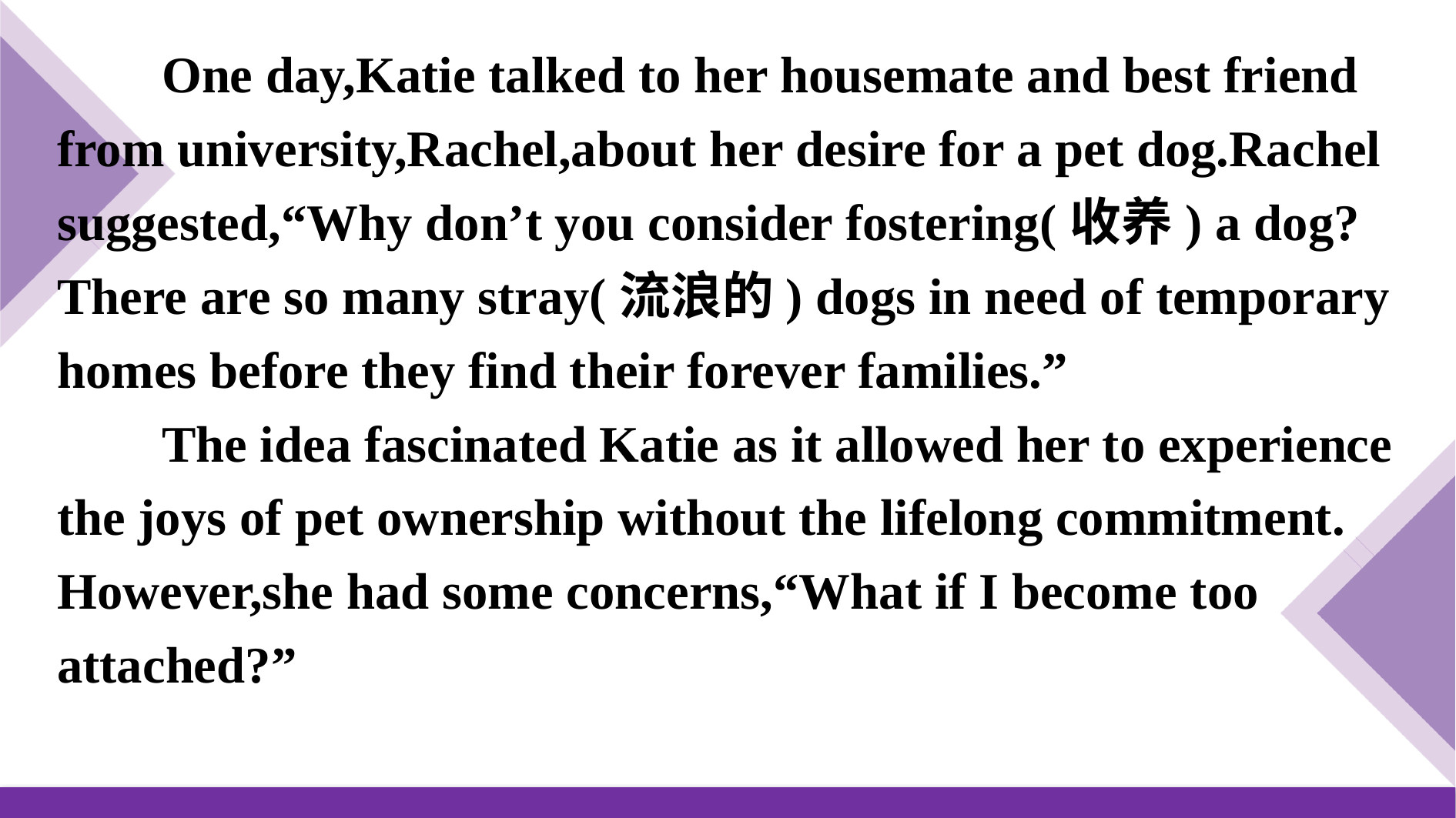

One day,Katie talked to her housemate and best friend from university,Rachel,about her desire for a pet dog.Rachel suggested,“Why don’t you consider fostering(收养) a dog? There are so many stray(流浪的) dogs in need of temporary homes before they find their forever families.”
The idea fascinated Katie as it allowed her to experience the joys of pet ownership without the lifelong commitment. However,she had some concerns,“What if I become too attached?”